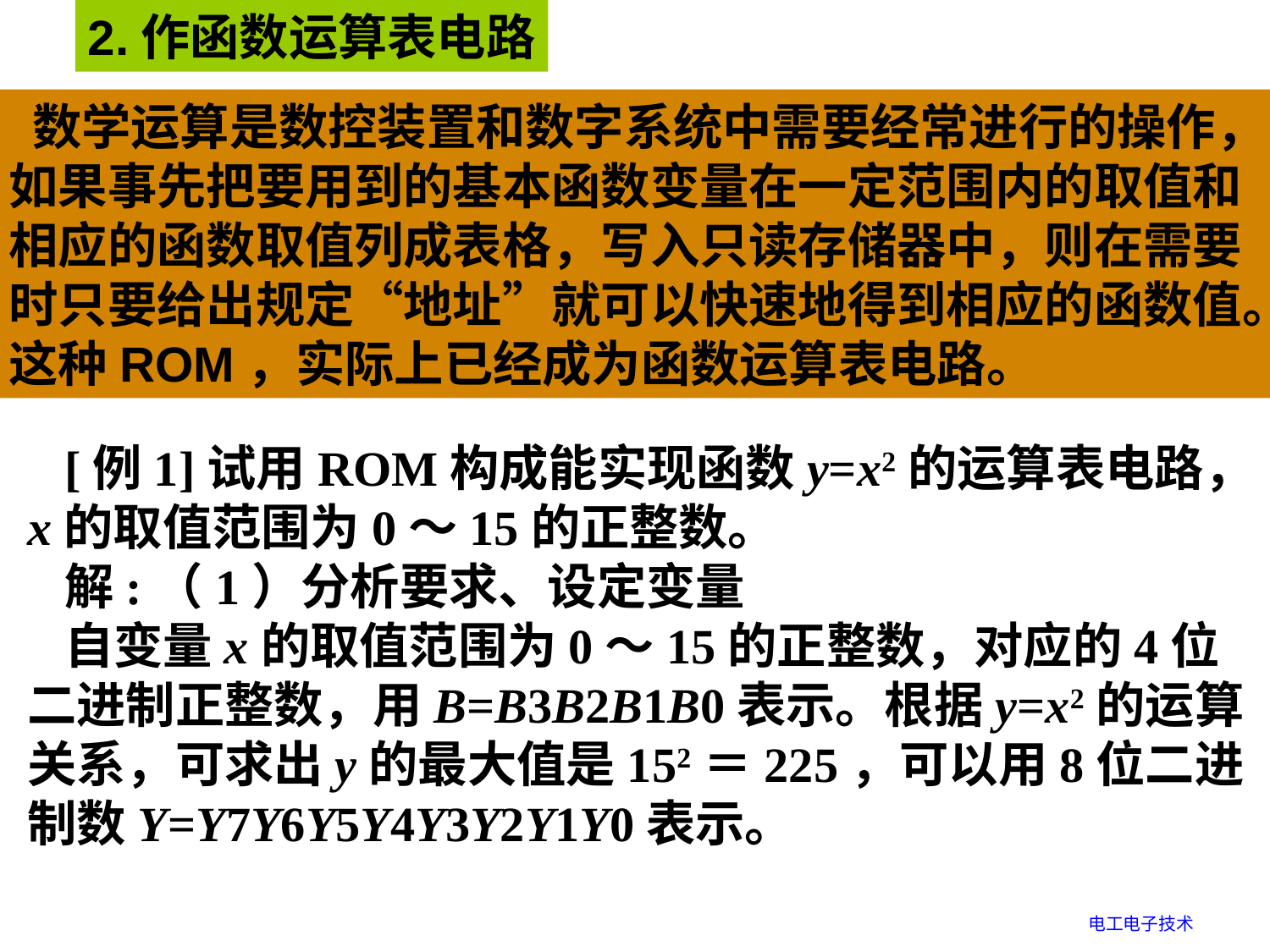

2.作函数运算表电路
 数学运算是数控装置和数字系统中需要经常进行的操作，如果事先把要用到的基本函数变量在一定范围内的取值和相应的函数取值列成表格，写入只读存储器中，则在需要时只要给出规定“地址”就可以快速地得到相应的函数值。这种ROM，实际上已经成为函数运算表电路。
[例1]试用ROM构成能实现函数y=x2的运算表电路，x的取值范围为0～15的正整数。
解:（1）分析要求、设定变量
自变量x的取值范围为0～15的正整数，对应的4位二进制正整数，用B=B3B2B1B0表示。根据y=x2的运算关系，可求出y的最大值是152＝225，可以用8位二进制数Y=Y7Y6Y5Y4Y3Y2Y1Y0表示。
电工电子技术